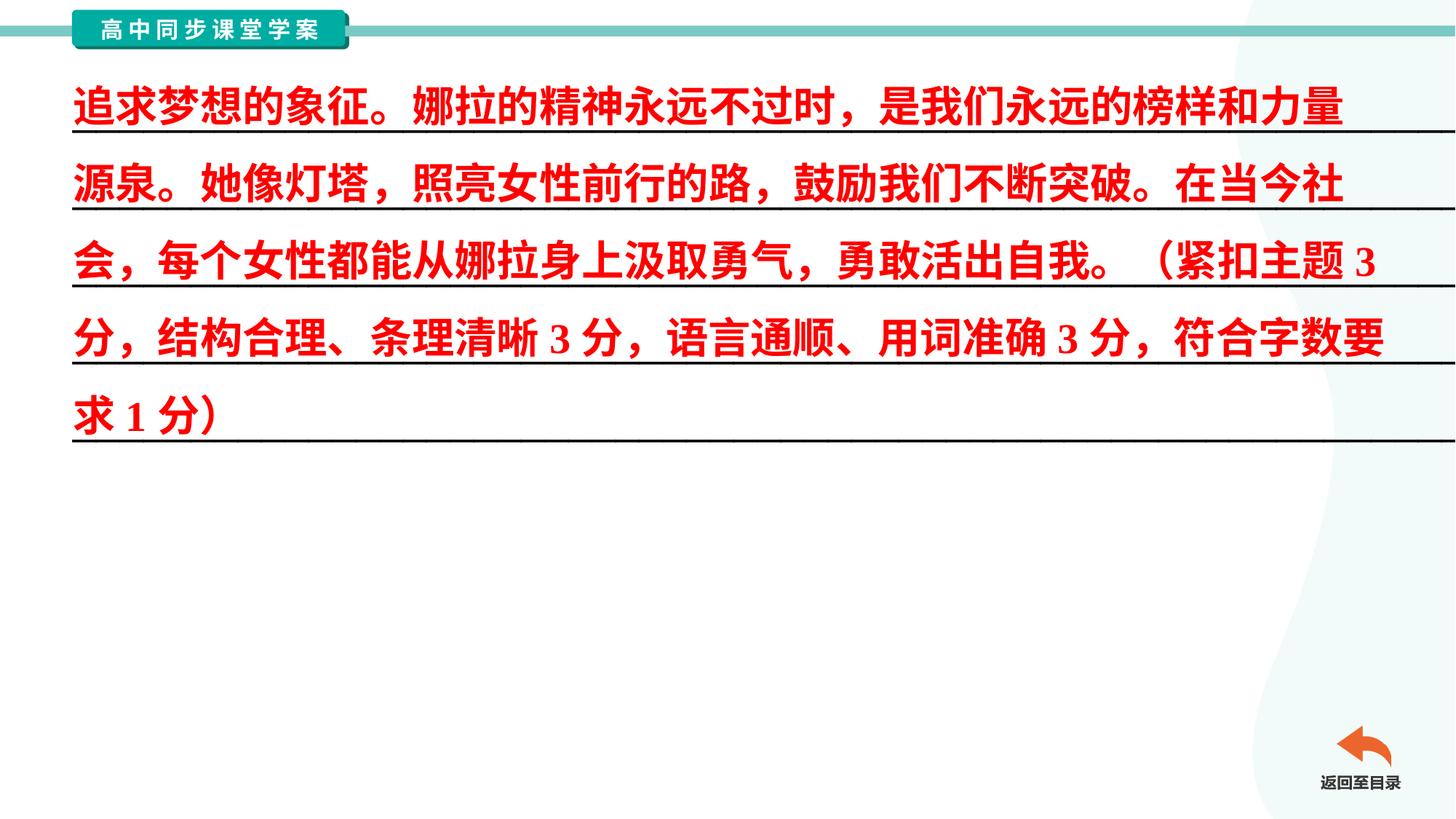

追求梦想的象征。娜拉的精神永远不过时，是我们永远的榜样和力量
源泉。她像灯塔，照亮女性前行的路，鼓励我们不断突破。在当今社
会，每个女性都能从娜拉身上汲取勇气，勇敢活出自我。（紧扣主题3
分，结构合理、条理清晰3分，语言通顺、用词准确3分，符合字数要
求1分）
_____________________________________________________________
_____________________________________________________________
_____________________________________________________________
_____________________________________________________________
_____________________________________________________________